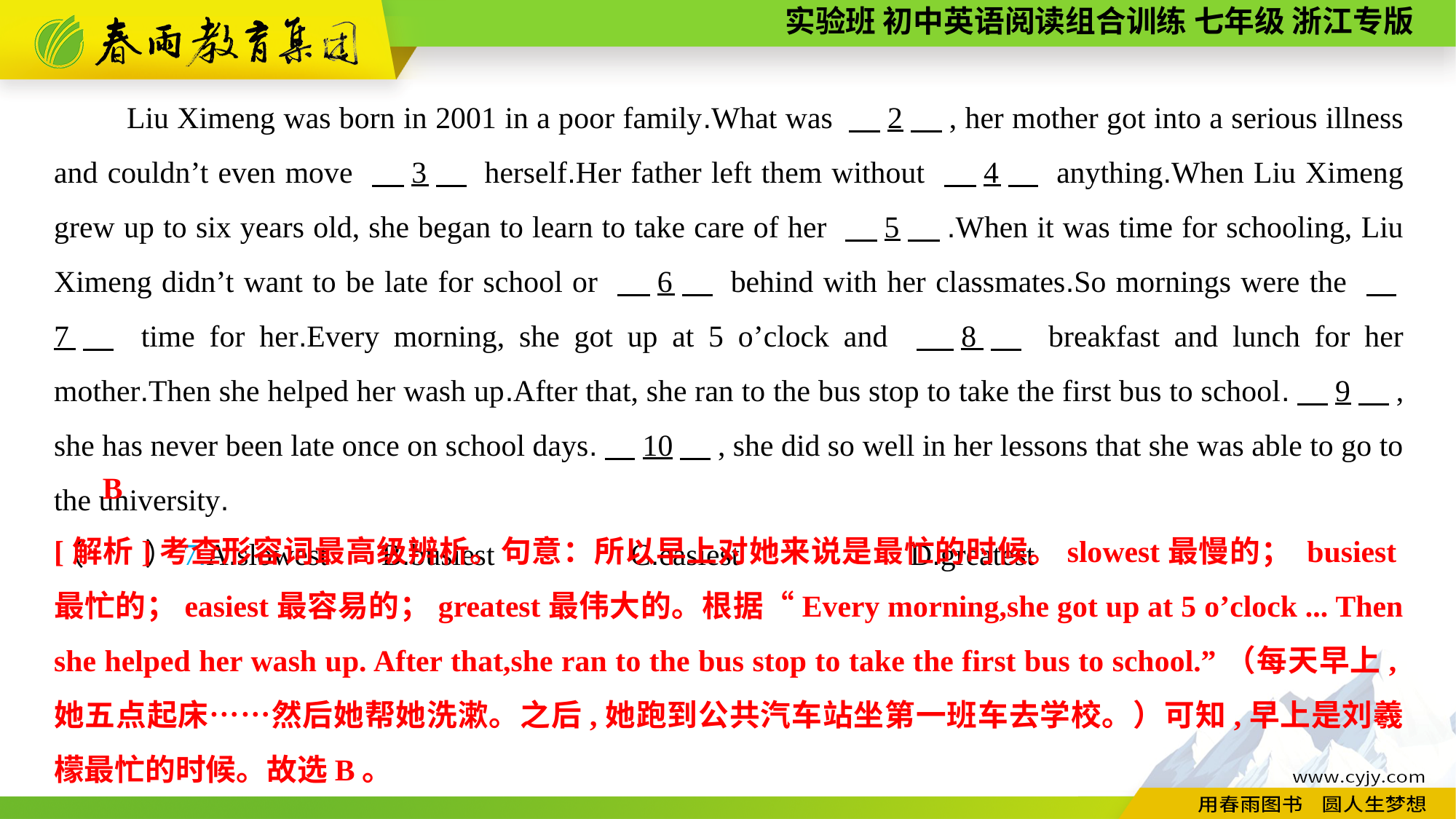

Liu Ximeng was born in 2001 in a poor family.What was 　2　, her mother got into a serious illness and couldn’t even move 　3　 herself.Her father left them without 　4　 anything.When Liu Ximeng grew up to six years old, she began to learn to take care of her 　5　.When it was time for schooling, Liu Ximeng didn’t want to be late for school or 　6　 behind with her classmates.So mornings were the 　7　 time for her.Every morning, she got up at 5 o’clock and 　8　 breakfast and lunch for her mother.Then she helped her wash up.After that, she ran to the bus stop to take the first bus to school.　9　, she has never been late once on school days.　10　, she did so well in her lessons that she was able to go to the university.
（　　）7.A.slowest	B.busiest	    C.easiest	            D.greatest
B
[解析]考查形容词最高级辨析。句意：所以早上对她来说是最忙的时候。slowest最慢的； busiest最忙的；easiest最容易的；greatest最伟大的。根据“Every morning,she got up at 5 o’clock ... Then she helped her wash up. After that,she ran to the bus stop to take the first bus to school.”（每天早上,她五点起床……然后她帮她洗漱。之后,她跑到公共汽车站坐第一班车去学校。）可知,早上是刘羲檬最忙的时候。故选B。